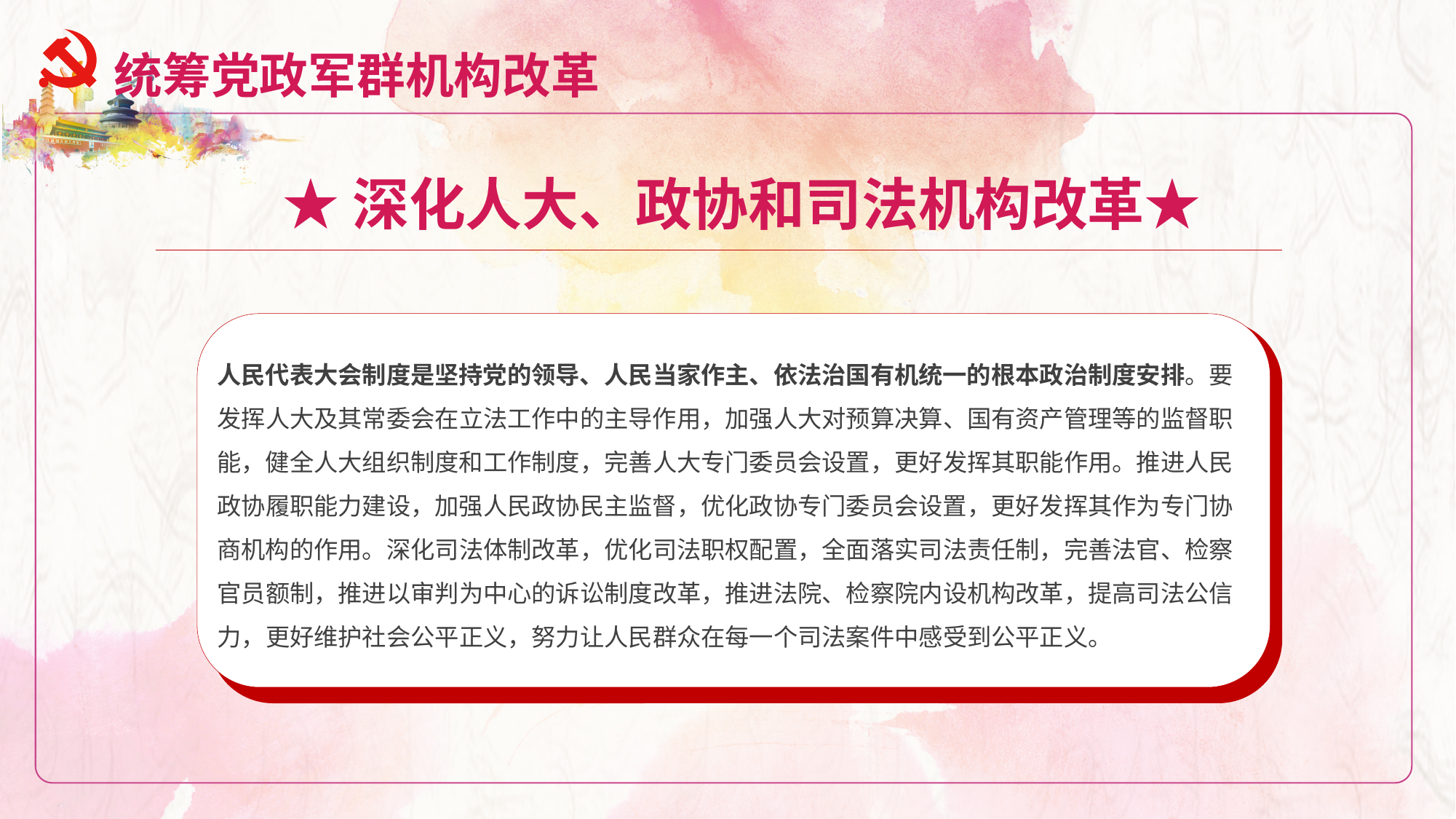

统筹党政军群机构改革
★深化人大、政协和司法机构改革★

人民代表大会制度是坚持党的领导、人民当家作主、依法治国有机统一的根本政治制度安排。要发挥人大及其常委会在立法工作中的主导作用，加强人大对预算决算、国有资产管理等的监督职能，健全人大组织制度和工作制度，完善人大专门委员会设置，更好发挥其职能作用。推进人民政协履职能力建设，加强人民政协民主监督，优化政协专门委员会设置，更好发挥其作为专门协商机构的作用。深化司法体制改革，优化司法职权配置，全面落实司法责任制，完善法官、检察官员额制，推进以审判为中心的诉讼制度改革，推进法院、检察院内设机构改革，提高司法公信力，更好维护社会公平正义，努力让人民群众在每一个司法案件中感受到公平正义。